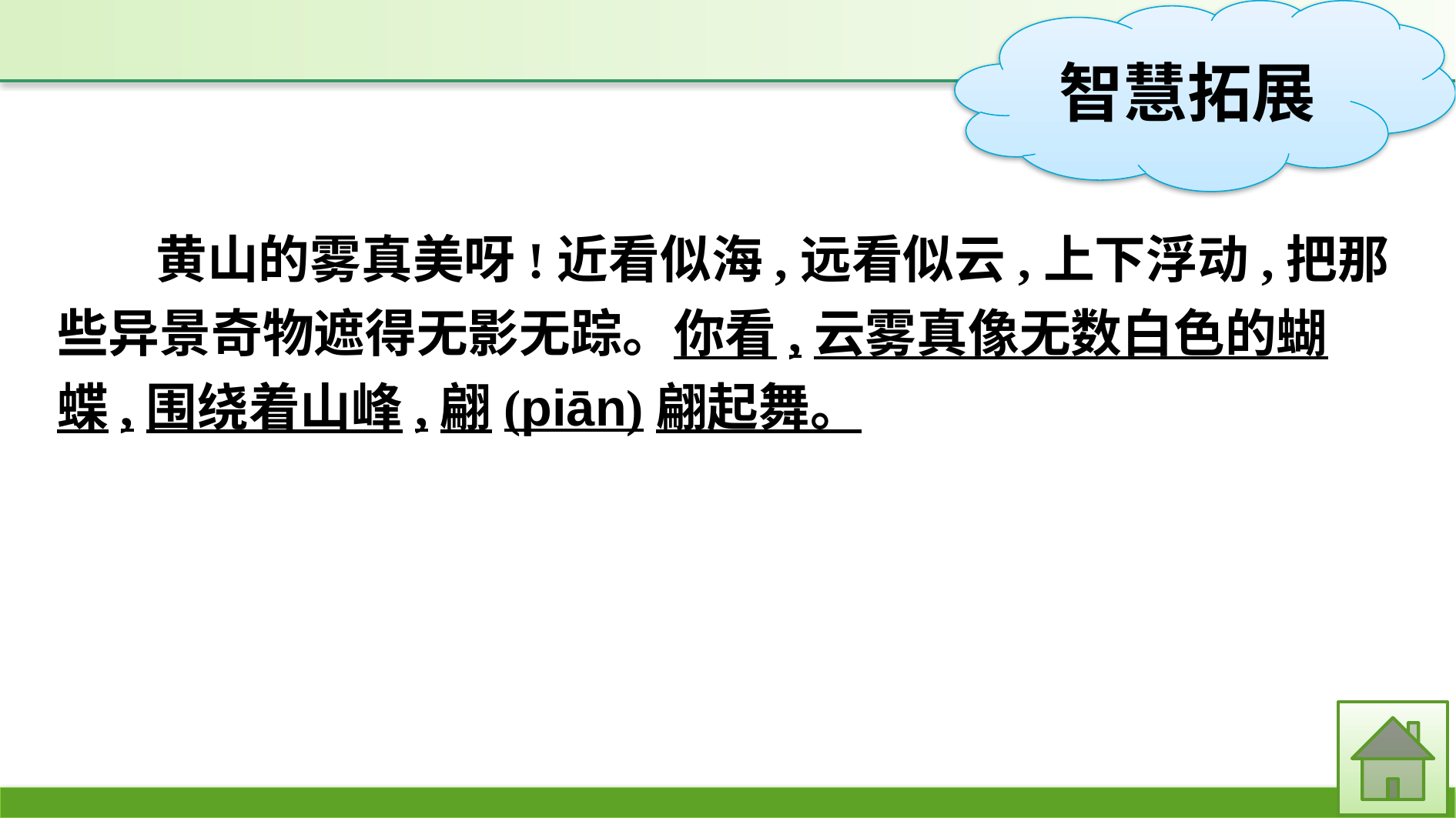

黄山的雾真美呀!近看似海,远看似云,上下浮动,把那些异景奇物遮得无影无踪。你看,云雾真像无数白色的蝴蝶,围绕着山峰,翩(piān)翩起舞。